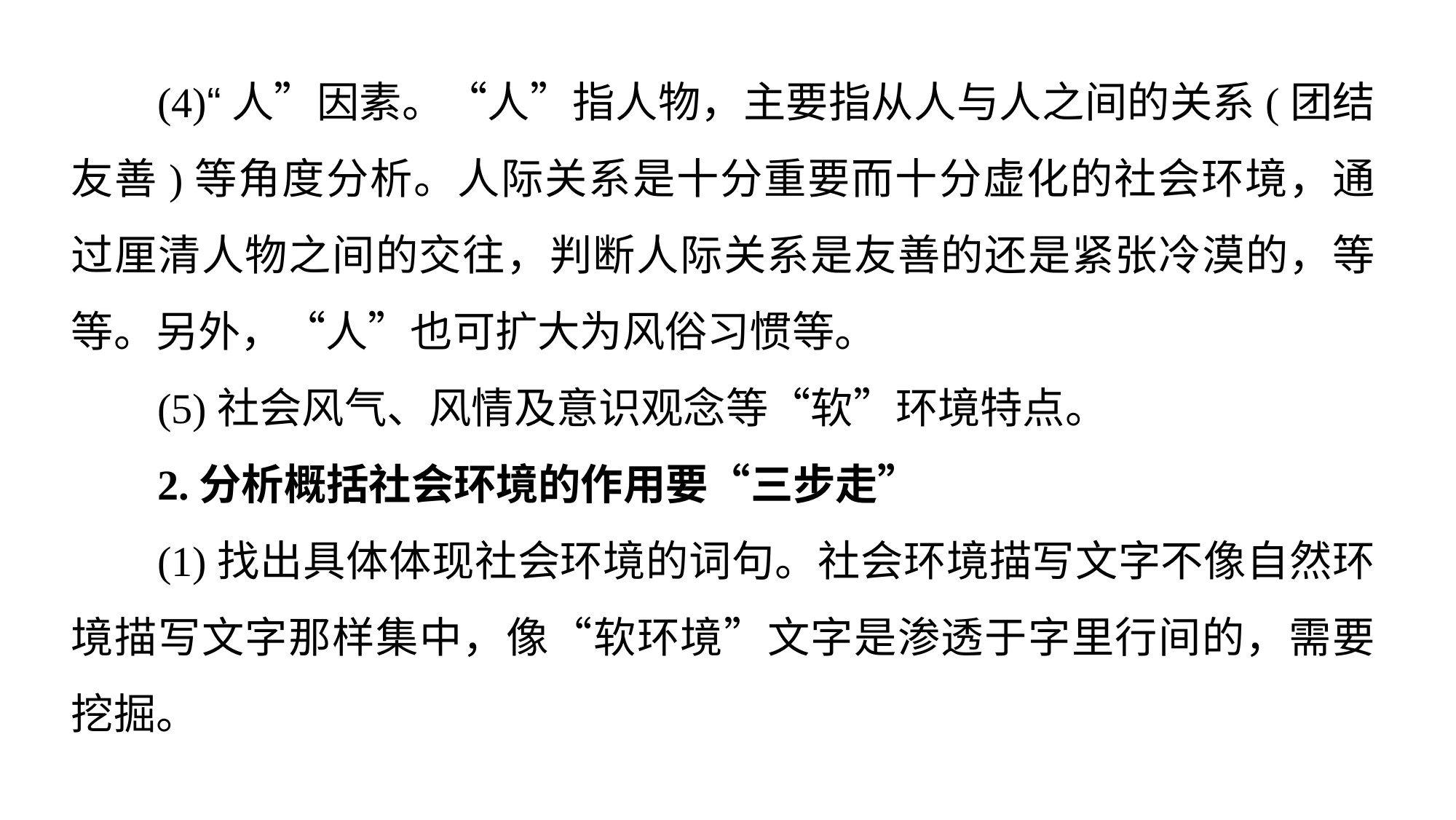

(4)“人”因素。“人”指人物，主要指从人与人之间的关系(团结友善)等角度分析。人际关系是十分重要而十分虚化的社会环境，通过厘清人物之间的交往，判断人际关系是友善的还是紧张冷漠的，等等。另外，“人”也可扩大为风俗习惯等。
(5)社会风气、风情及意识观念等“软”环境特点。
2.分析概括社会环境的作用要“三步走”
(1)找出具体体现社会环境的词句。社会环境描写文字不像自然环境描写文字那样集中，像“软环境”文字是渗透于字里行间的，需要挖掘。